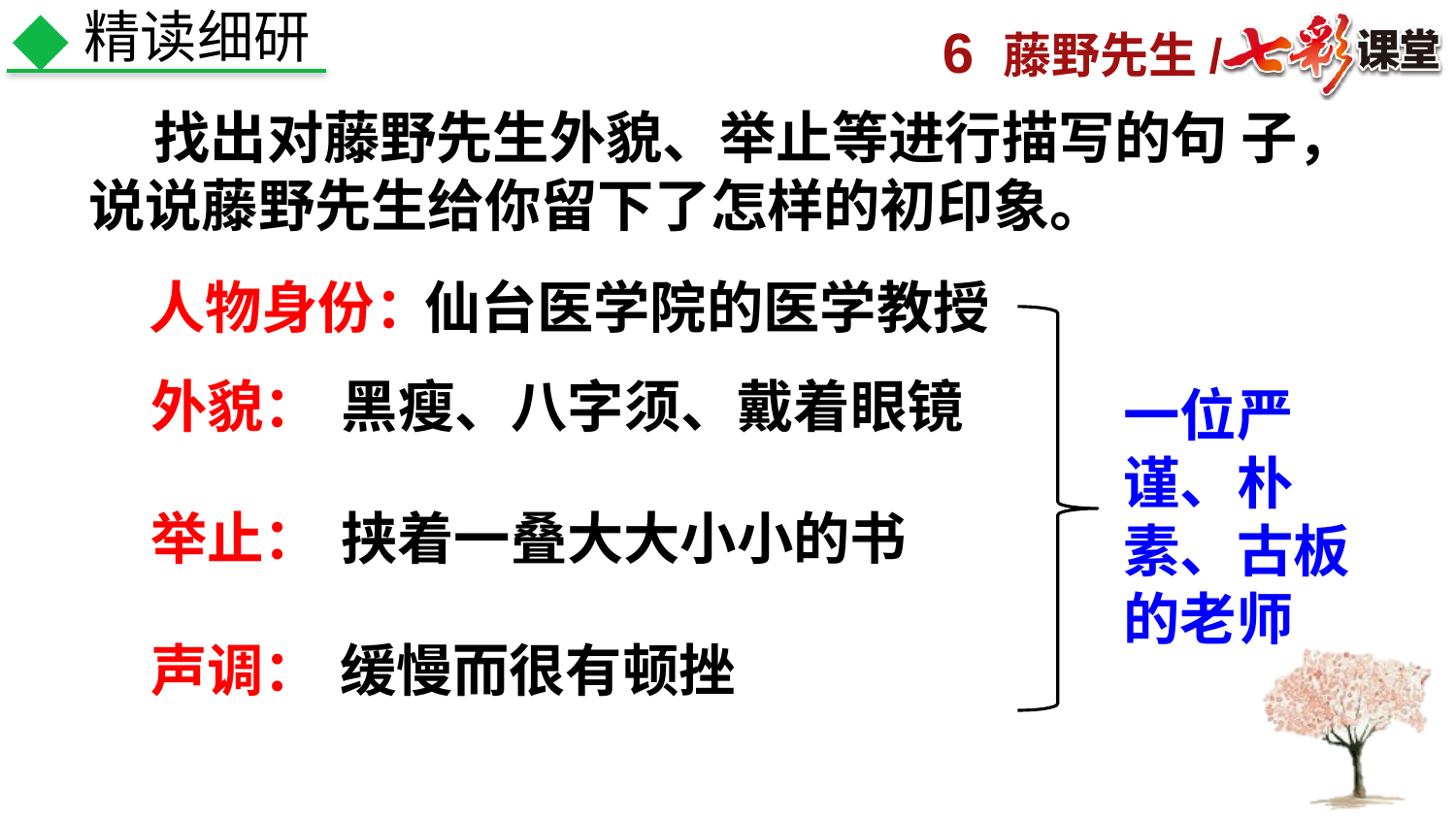

精读细研

    找出对藤野先生外貌、举止等进行描写的句 子，说说藤野先生给你留下了怎样的初印象。
人物身份：
仙台医学院的医学教授

外貌：
黑瘦、八字须、戴着眼镜
一位严谨、朴素、古板的老师
举止：
挟着一叠大大小小的书
声调：
缓慢而很有顿挫